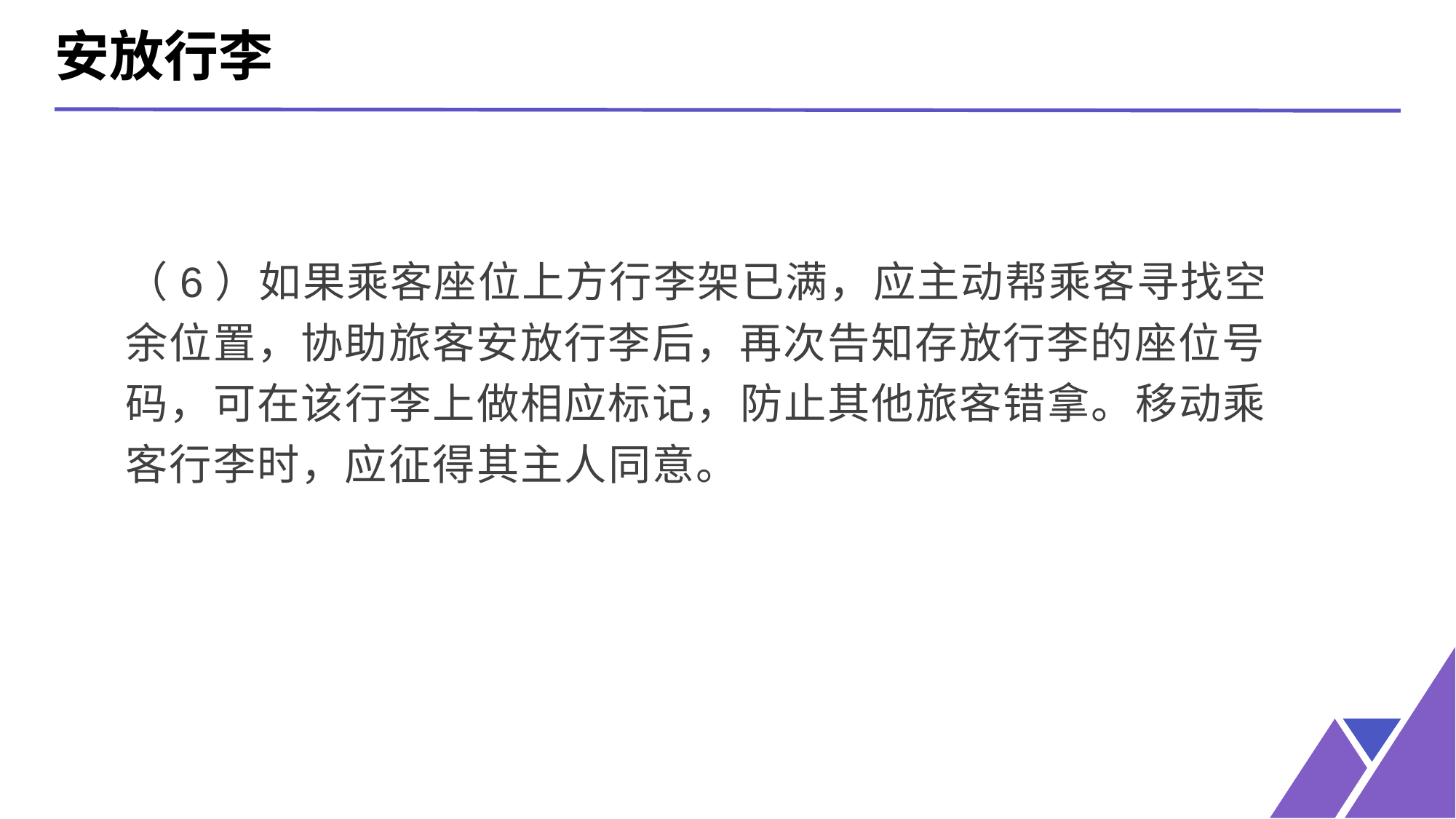

安放行李
（6）如果乘客座位上方行李架已满，应主动帮乘客寻找空余位置，协助旅客安放行李后，再次告知存放行李的座位号码，可在该行李上做相应标记，防止其他旅客错拿。移动乘客行李时，应征得其主人同意。